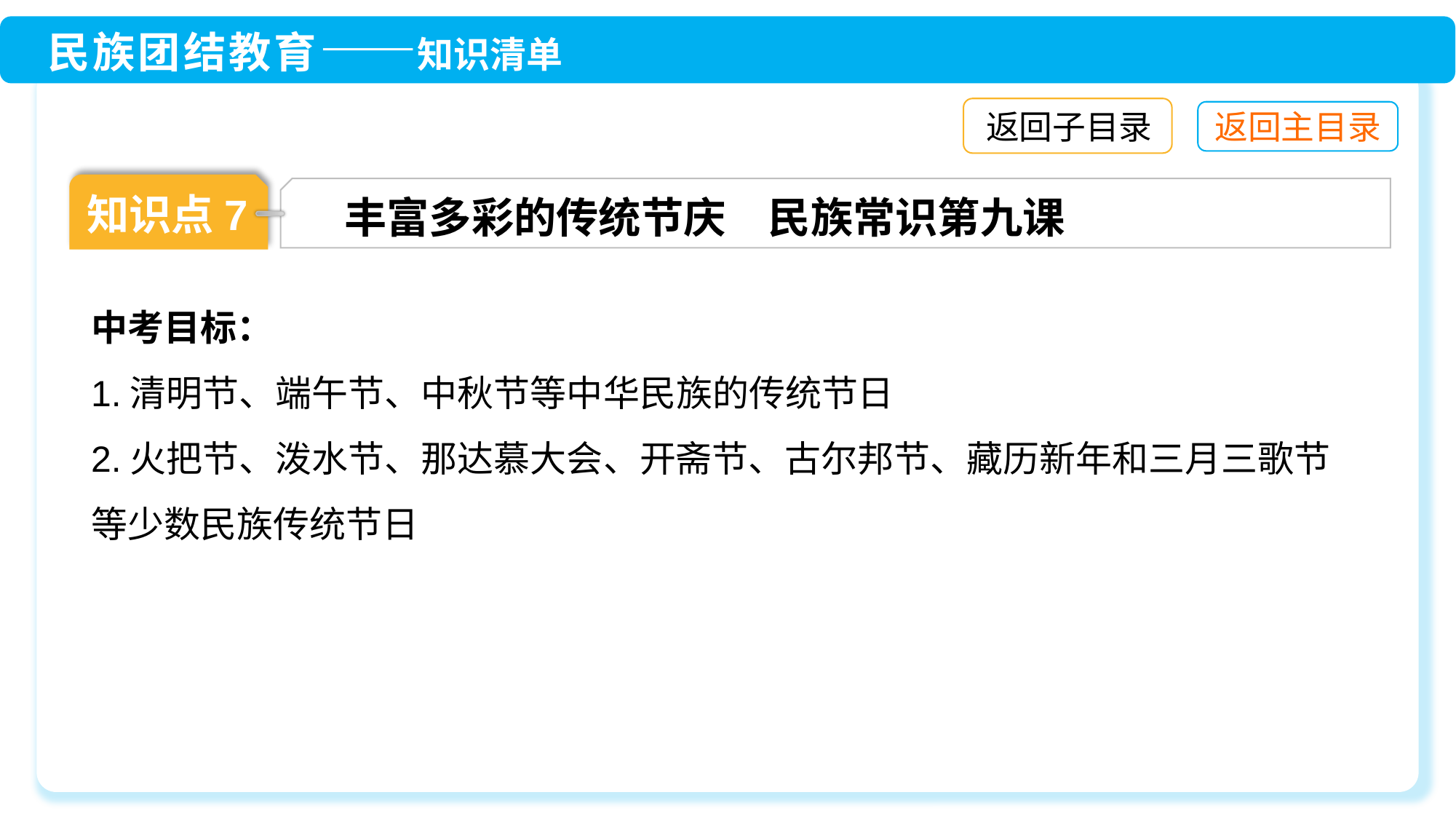

返回子目录
知识点7
丰富多彩的传统节庆　民族常识第九课

中考目标：
1.清明节、端午节、中秋节等中华民族的传统节日
2.火把节、泼水节、那达慕大会、开斋节、古尔邦节、藏历新年和三月三歌节等少数民族传统节日